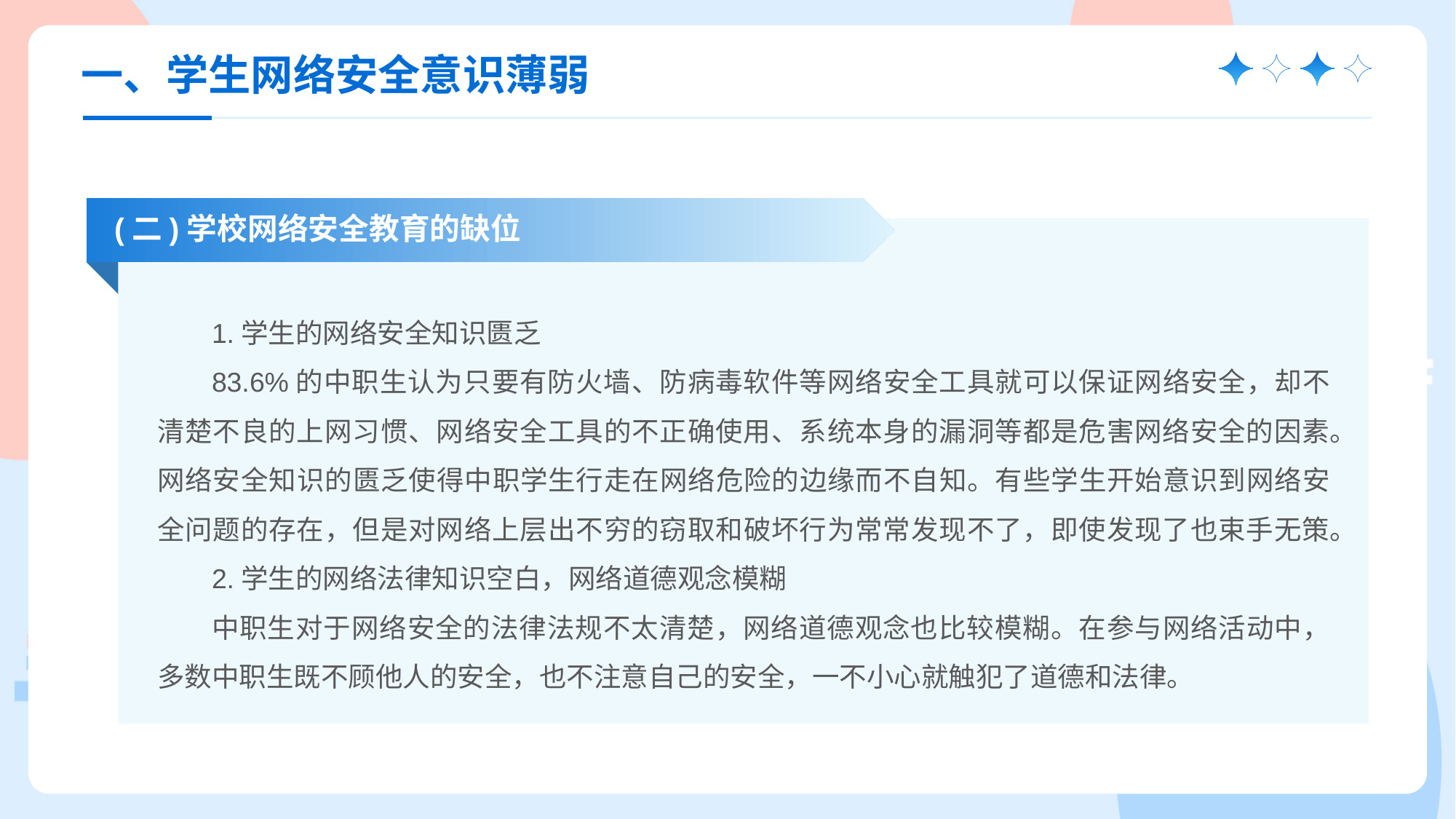

一、学生网络安全意识薄弱
(二)学校网络安全教育的缺位

1.学生的网络安全知识匮乏
83.6%的中职生认为只要有防火墙、防病毒软件等网络安全工具就可以保证网络安全，却不清楚不良的上网习惯、网络安全工具的不正确使用、系统本身的漏洞等都是危害网络安全的因素。网络安全知识的匮乏使得中职学生行走在网络危险的边缘而不自知。有些学生开始意识到网络安全问题的存在，但是对网络上层出不穷的窃取和破坏行为常常发现不了，即使发现了也束手无策。
2.学生的网络法律知识空白，网络道德观念模糊
中职生对于网络安全的法律法规不太清楚，网络道德观念也比较模糊。在参与网络活动中，多数中职生既不顾他人的安全，也不注意自己的安全，一不小心就触犯了道德和法律。